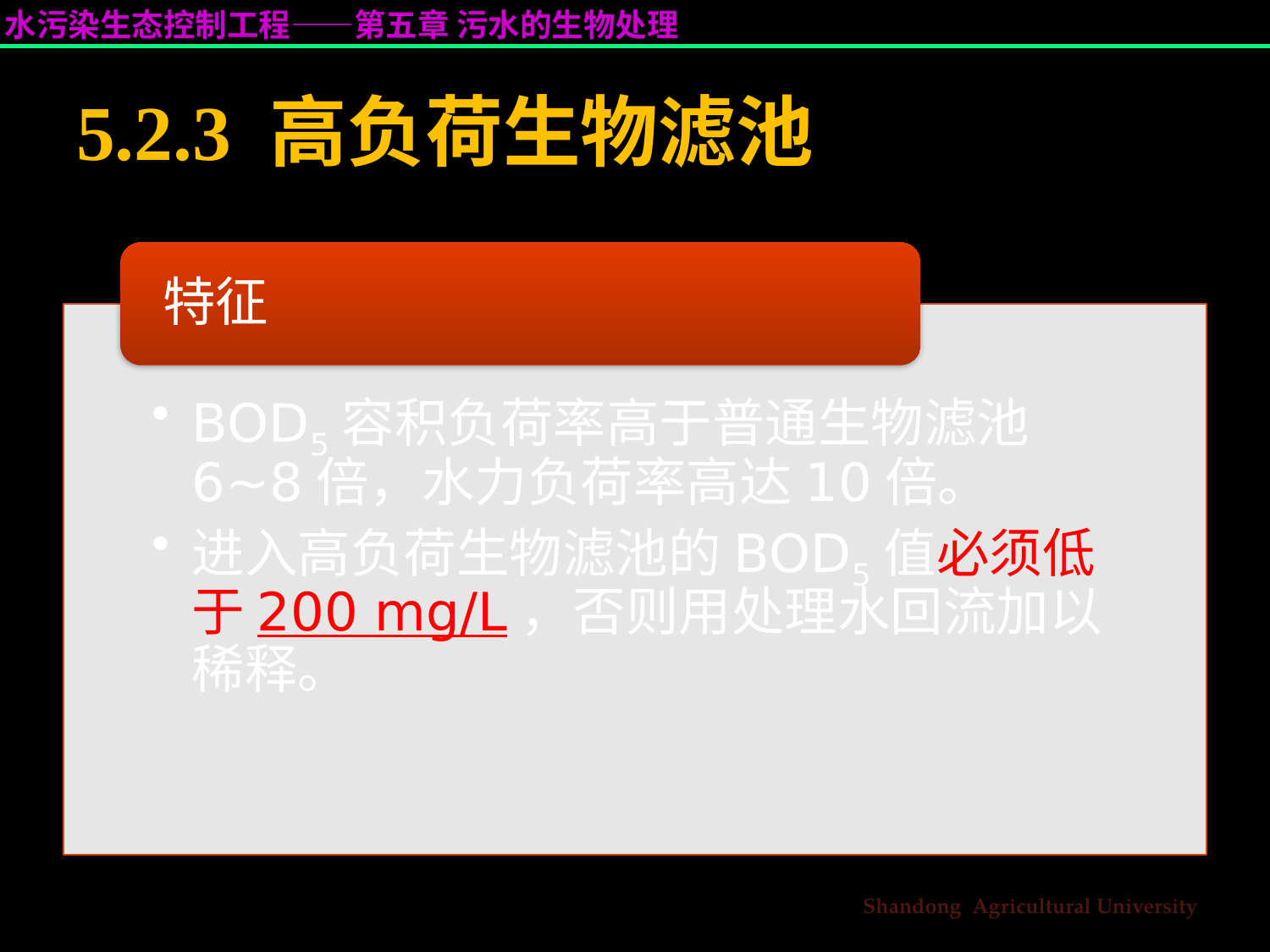

# 5.2.3 高负荷生物滤池
BOD5容积负荷率高于普通生物滤池6~8倍，水力负荷率高达10倍。
进入高负荷生物滤池的BOD5值必须低于200 mg/L，否则用处理水回流加以稀释。
特征